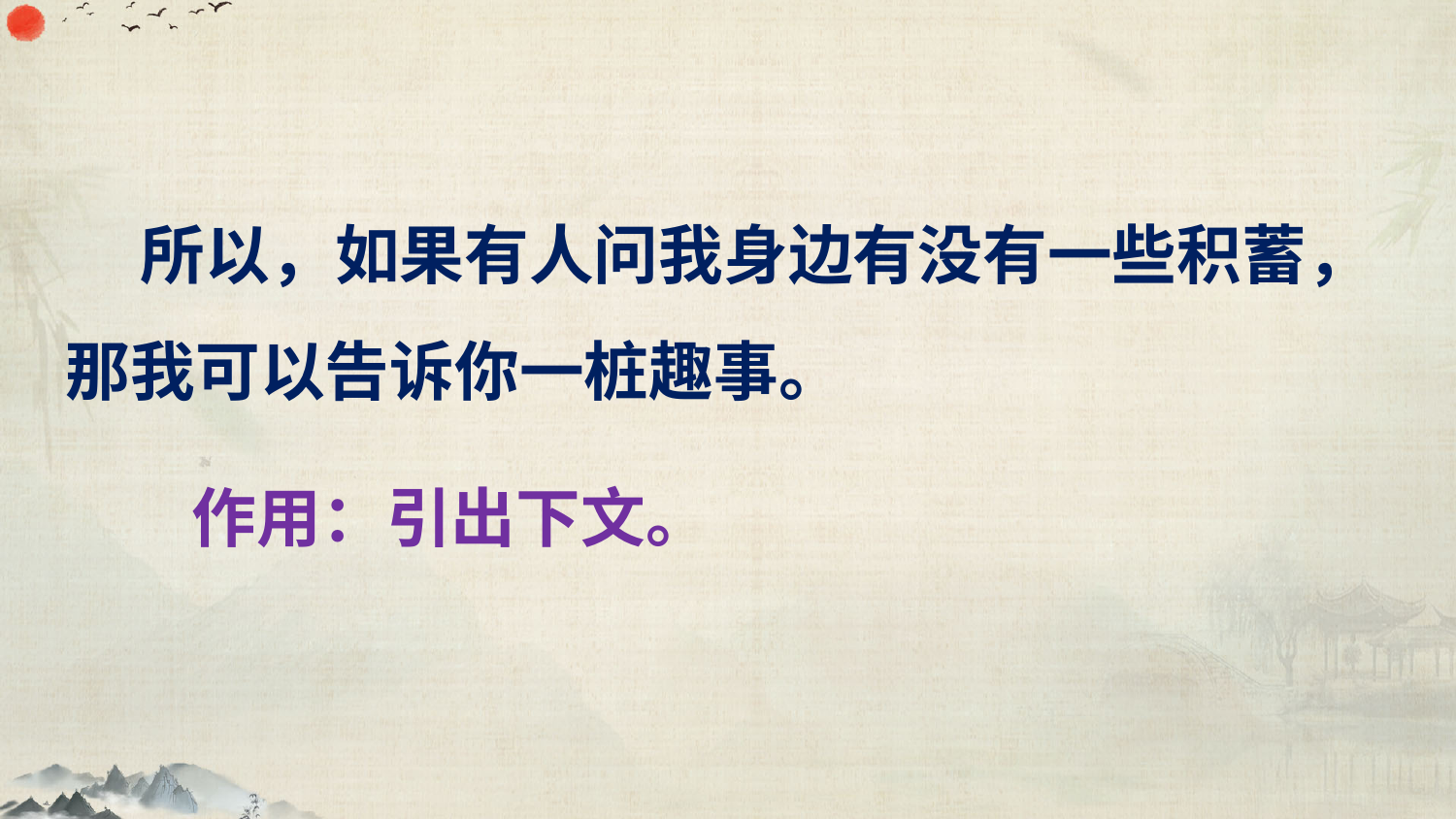

所以，如果有人问我身边有没有一些积蓄，那我可以告诉你一桩趣事。
作用：引出下文。